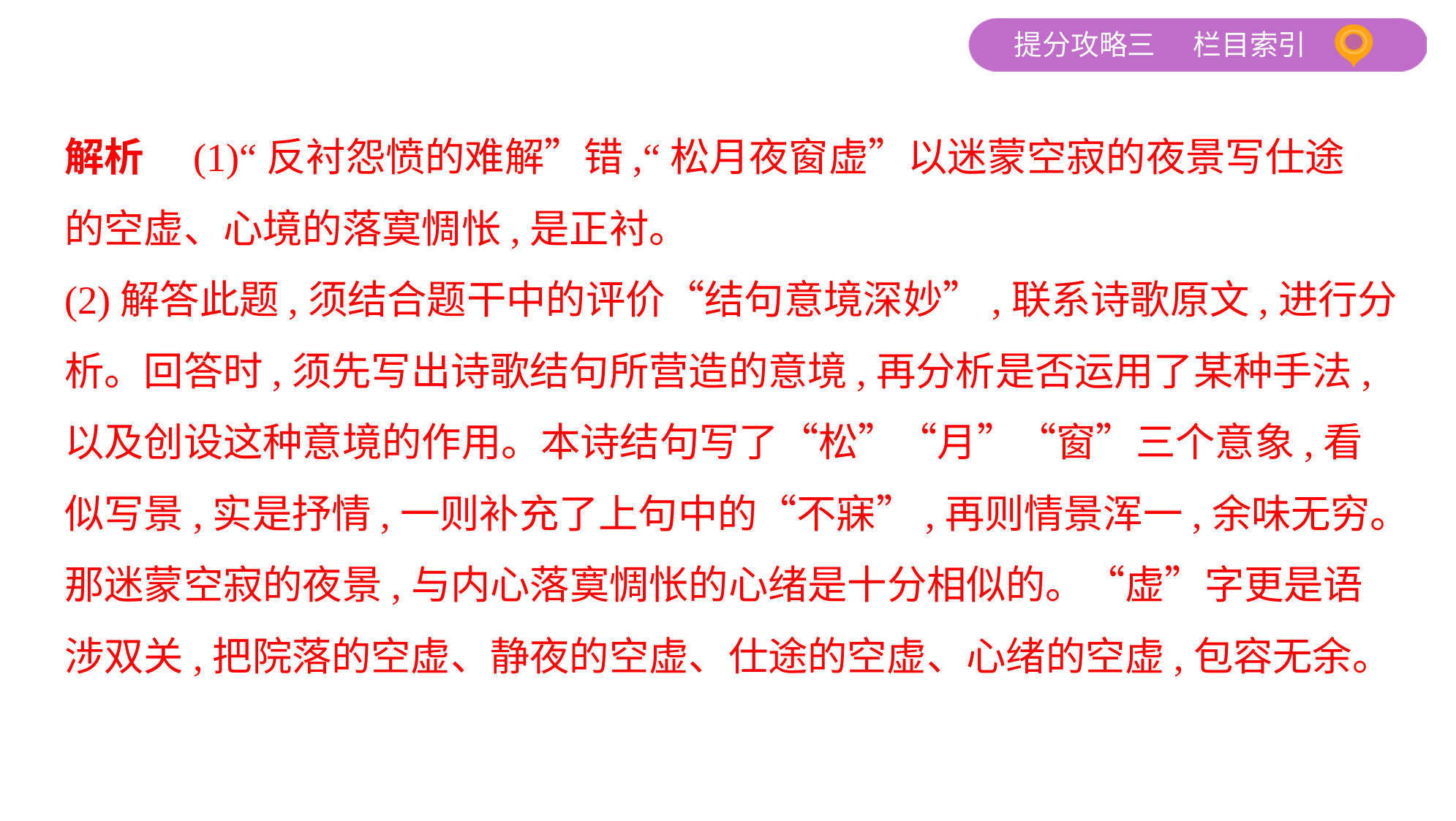

解析　(1)“反衬怨愤的难解”错,“松月夜窗虚”以迷蒙空寂的夜景写仕途
的空虚、心境的落寞惆怅,是正衬。
(2)解答此题,须结合题干中的评价“结句意境深妙”,联系诗歌原文,进行分
析。回答时,须先写出诗歌结句所营造的意境,再分析是否运用了某种手法,
以及创设这种意境的作用。本诗结句写了“松”“月”“窗”三个意象,看
似写景,实是抒情,一则补充了上句中的“不寐”,再则情景浑一,余味无穷。
那迷蒙空寂的夜景,与内心落寞惆怅的心绪是十分相似的。“虚”字更是语
涉双关,把院落的空虚、静夜的空虚、仕途的空虚、心绪的空虚,包容无余。